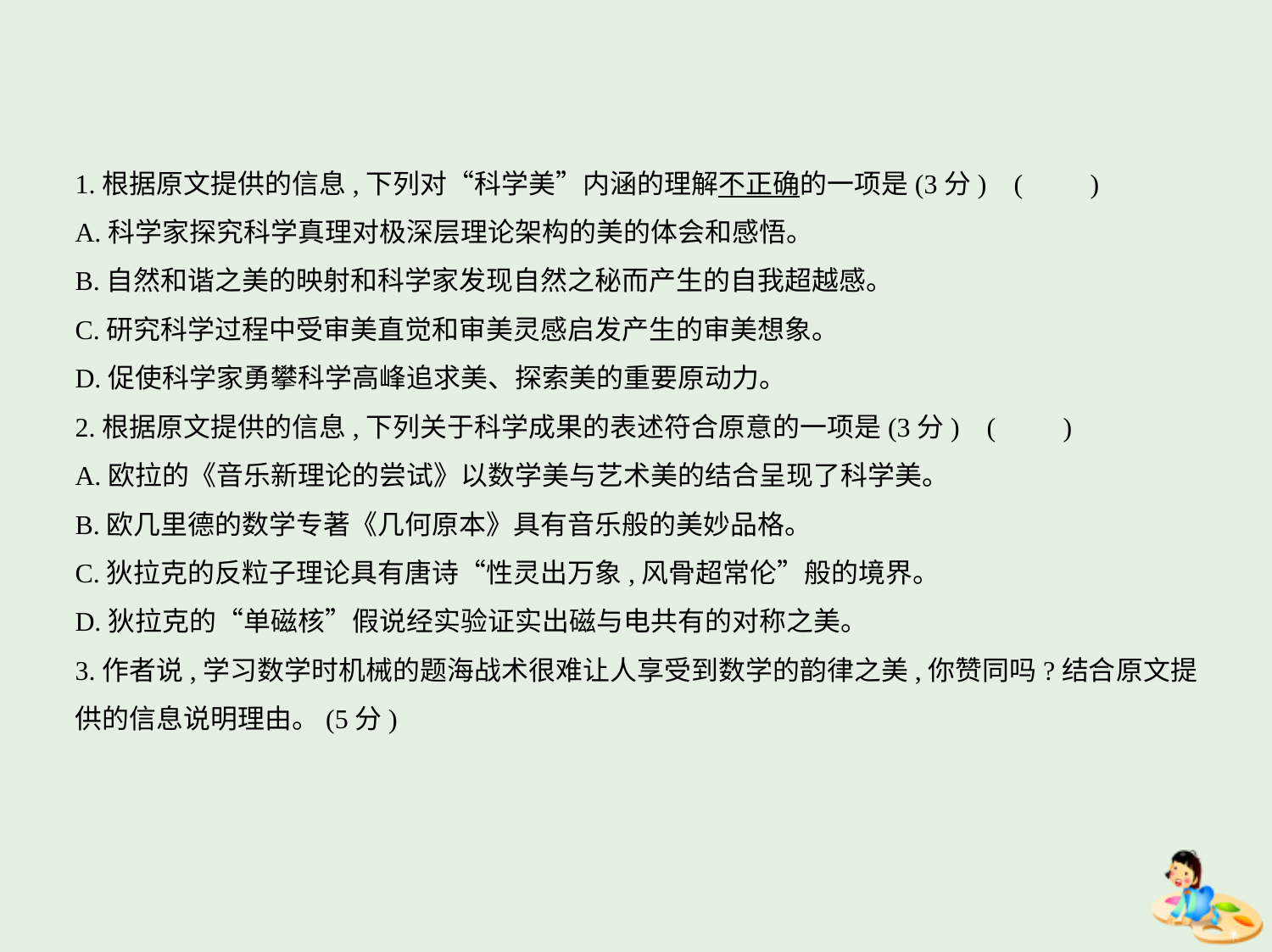

1.根据原文提供的信息,下列对“科学美”内涵的理解不正确的一项是(3分) (　　)
A.科学家探究科学真理对极深层理论架构的美的体会和感悟。
B.自然和谐之美的映射和科学家发现自然之秘而产生的自我超越感。
C.研究科学过程中受审美直觉和审美灵感启发产生的审美想象。
D.促使科学家勇攀科学高峰追求美、探索美的重要原动力。
2.根据原文提供的信息,下列关于科学成果的表述符合原意的一项是(3分) (　　)
A.欧拉的《音乐新理论的尝试》以数学美与艺术美的结合呈现了科学美。
B.欧几里德的数学专著《几何原本》具有音乐般的美妙品格。
C.狄拉克的反粒子理论具有唐诗“性灵出万象,风骨超常伦”般的境界。
D.狄拉克的“单磁核”假说经实验证实出磁与电共有的对称之美。
3.作者说,学习数学时机械的题海战术很难让人享受到数学的韵律之美,你赞同吗?结合原文提
供的信息说明理由。(5分)